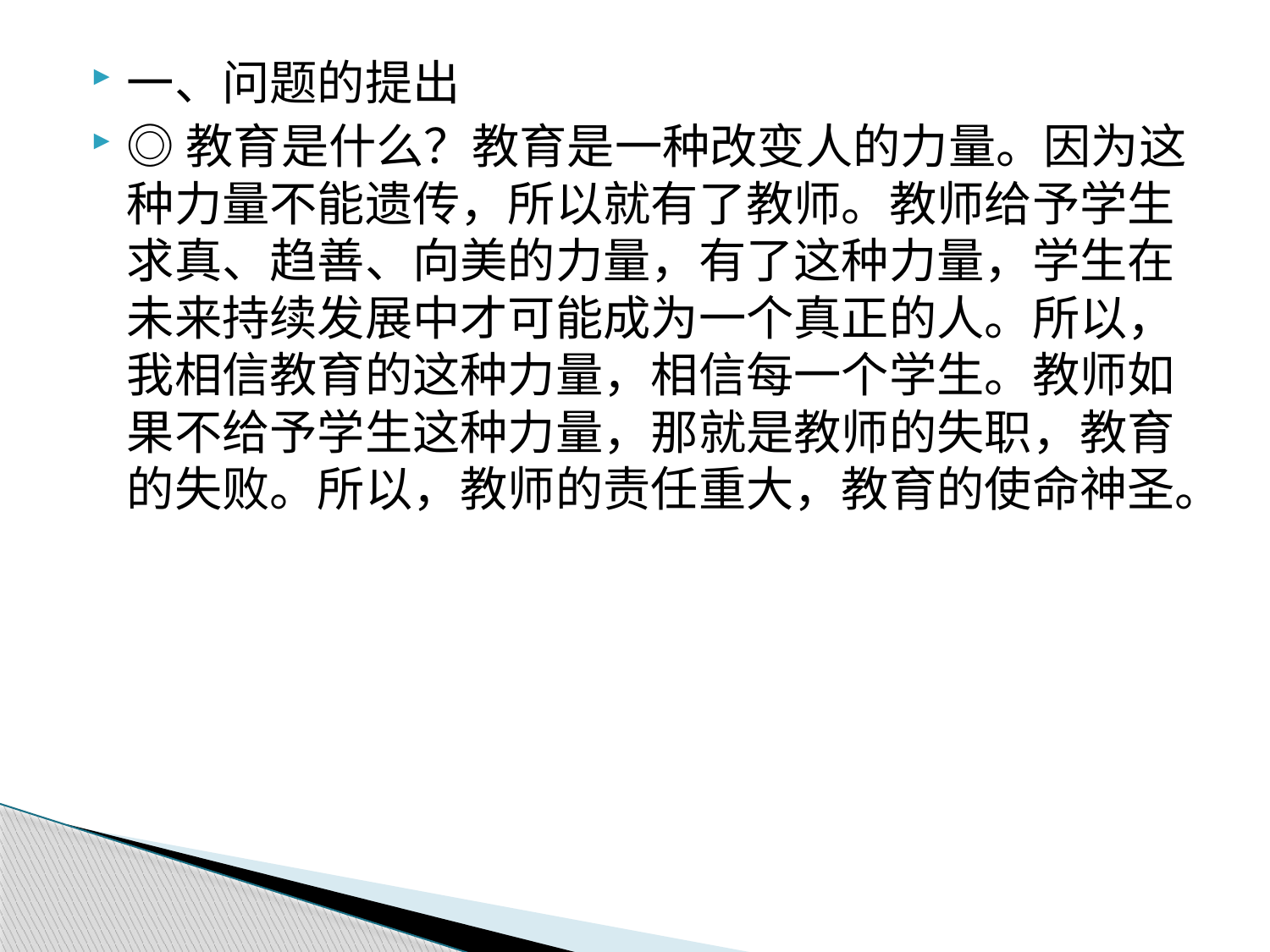

一、问题的提出
◎教育是什么？教育是一种改变人的力量。因为这种力量不能遗传，所以就有了教师。教师给予学生求真、趋善、向美的力量，有了这种力量，学生在未来持续发展中才可能成为一个真正的人。所以，我相信教育的这种力量，相信每一个学生。教师如果不给予学生这种力量，那就是教师的失职，教育的失败。所以，教师的责任重大，教育的使命神圣。